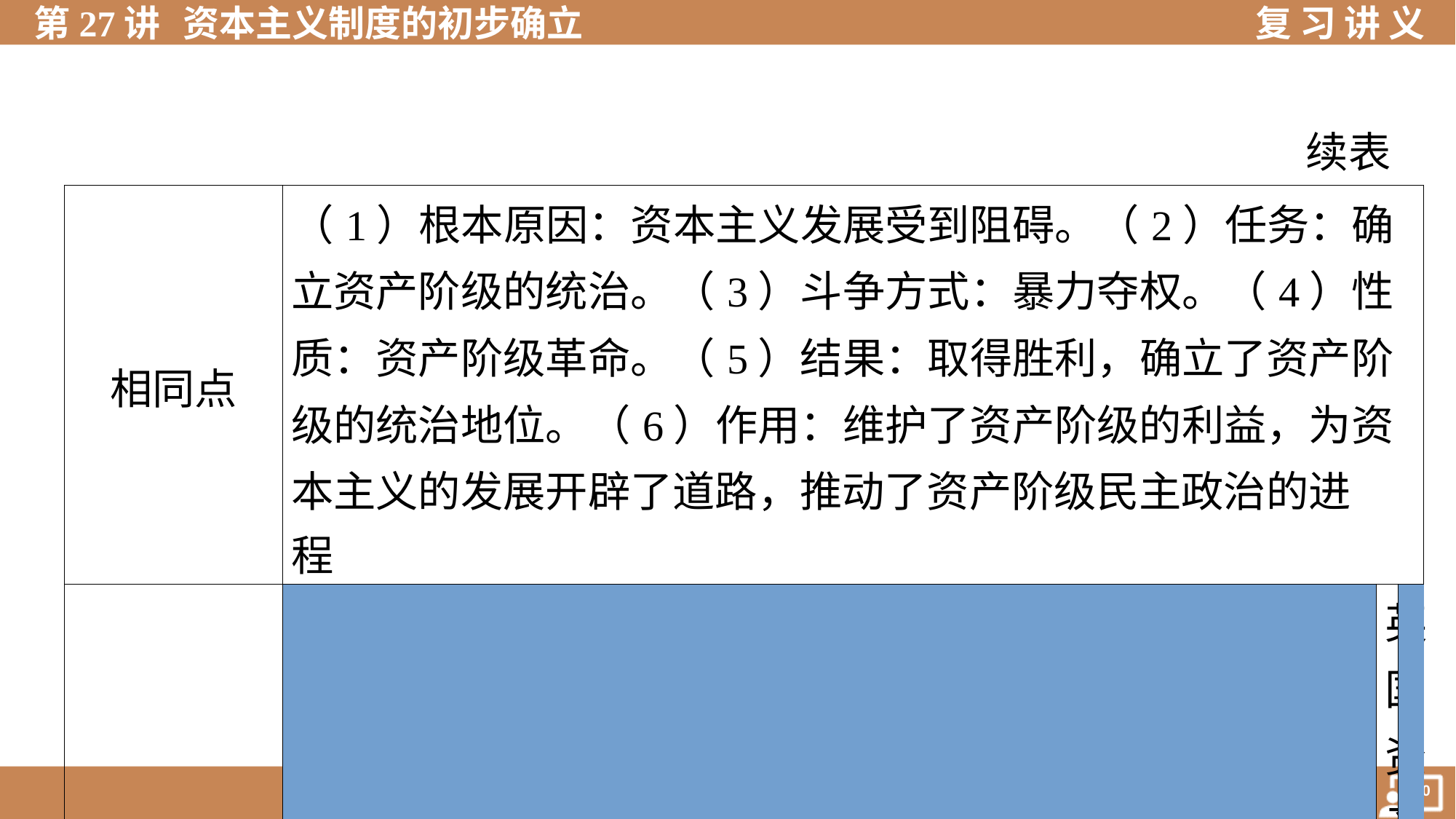

续表
| 相同点 |  | （1）根本原因：资本主义发展受到阻碍。（2）任务：确 立资产阶级的统治。（3）斗争方式：暴力夺权。（4）性 质：资产阶级革命。（5）结果：取得胜利，确立了资产阶 级的统治地位。（6）作用：维护了资产阶级的利益，为资 本主义的发展开辟了道路，推动了资产阶级民主政治的进 程 |  |  |
| --- | --- | --- | --- | --- |
| 联系 |  | 英国资产阶级革命推动了美国独立战争和法国大革命的爆 发，美国独立战争影响了法国大革命的爆发 |  |  |